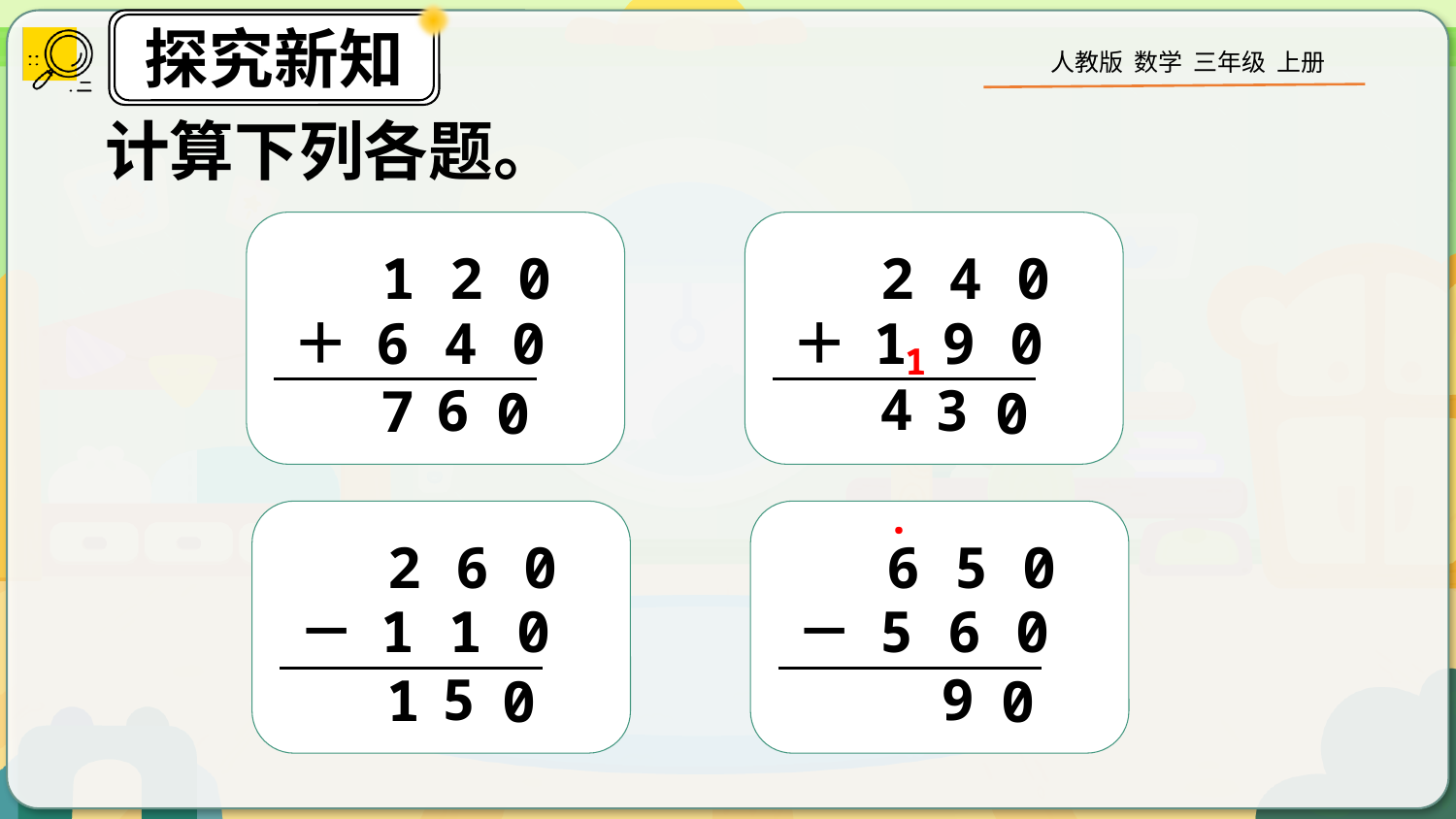

计算下列各题。

1 2 0
 ＋ 6 4 0

2 4 0
 ＋ 1 9 0
1
4
6
3
7
0
0
·

2 6 0
 － 1 1 0

6 5 0
 － 5 6 0
5
9
1
0
0